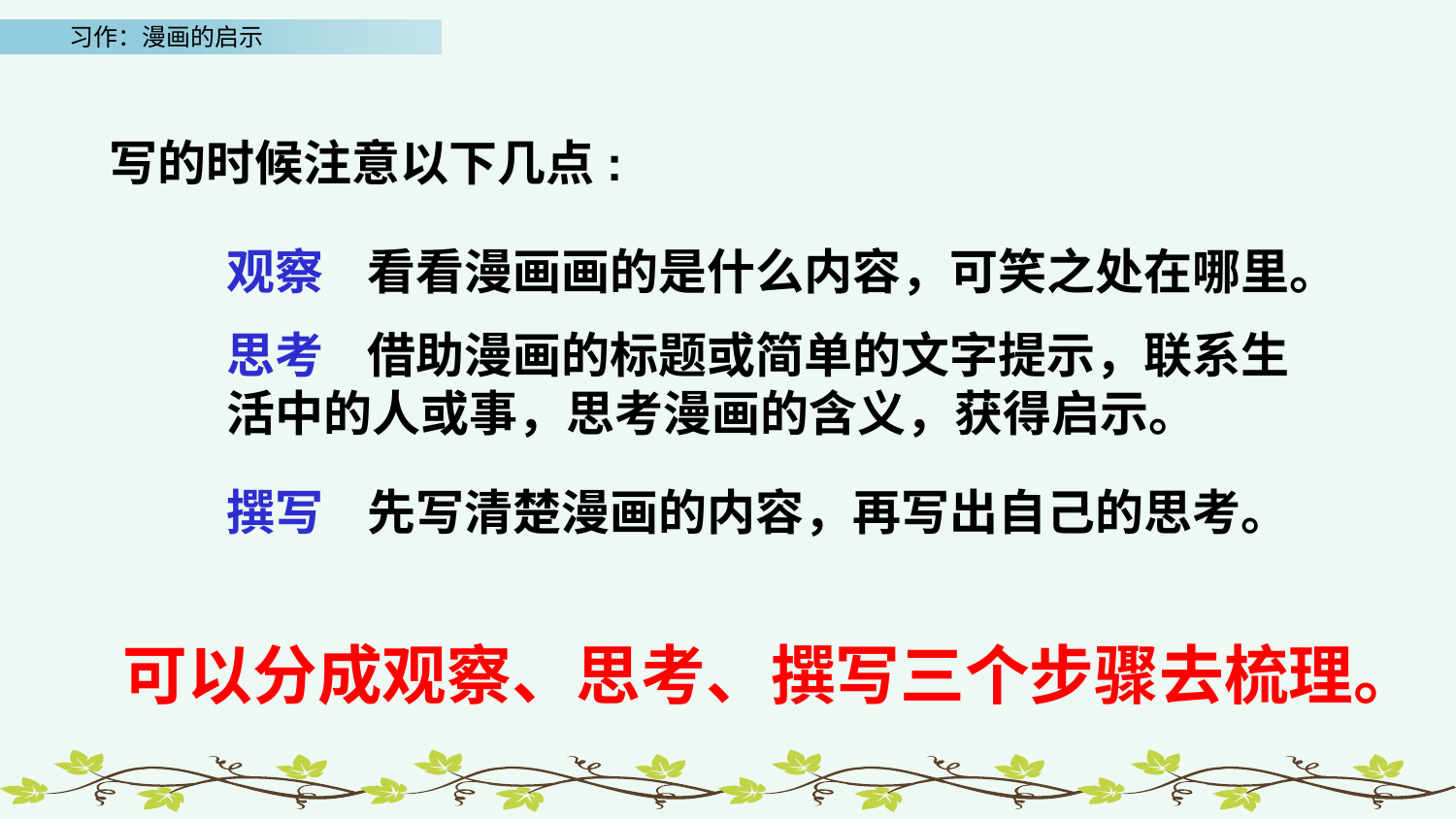

写的时候注意以下几点:
观察    看看漫画画的是什么内容，可笑之处在哪里。
思考    借助漫画的标题或简单的文字提示，联系生活中的人或事，思考漫画的含义，获得启示。
撰写    先写清楚漫画的内容，再写出自己的思考。
可以分成观察、思考、撰写三个步骤去梳理。